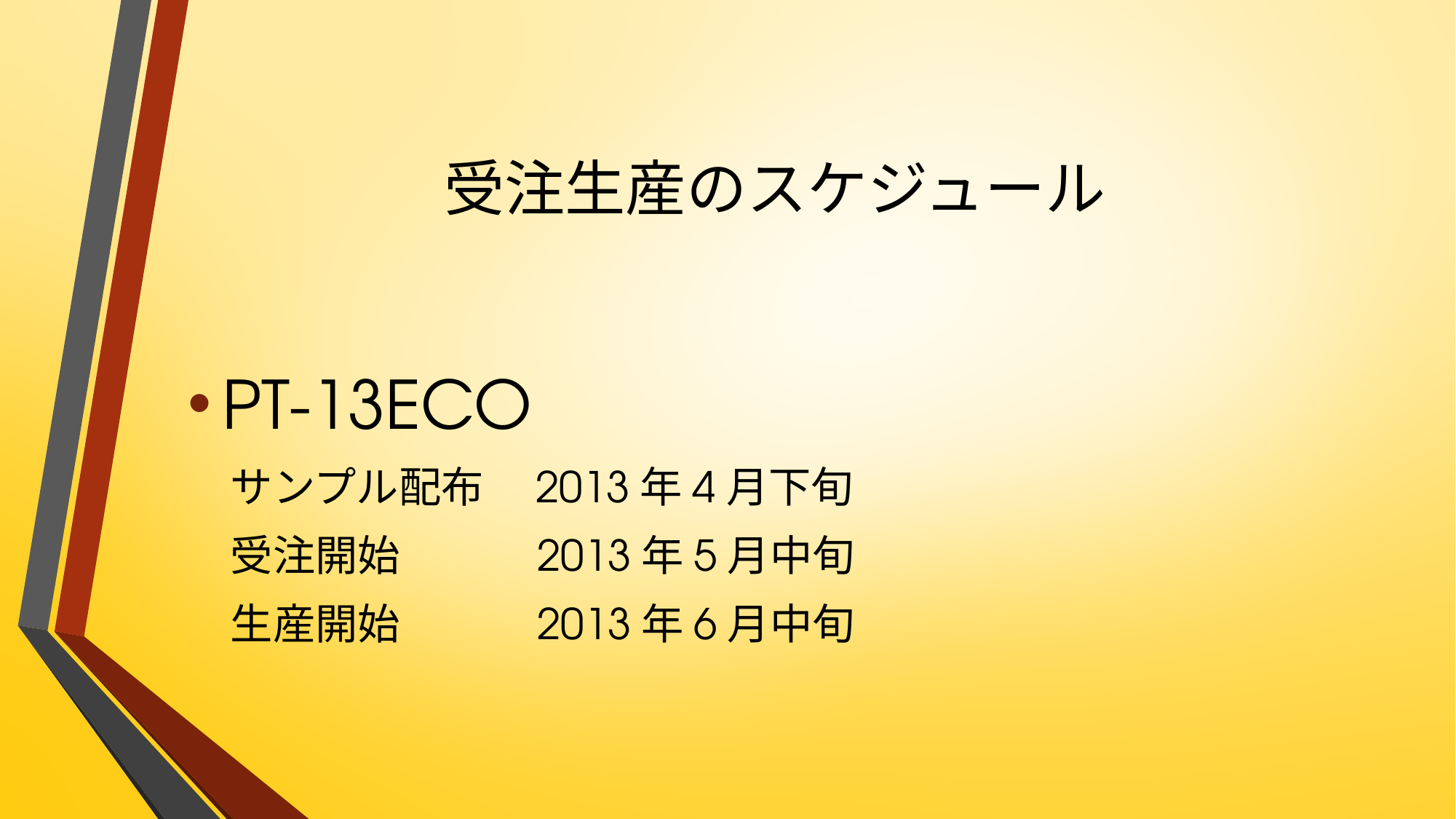

# 受注生産のスケジュール
PT-13ECO
　サンプル配布　2013年4月下旬
　受注開始　　　2013年5月中旬
　生産開始　　　2013年6月中旬